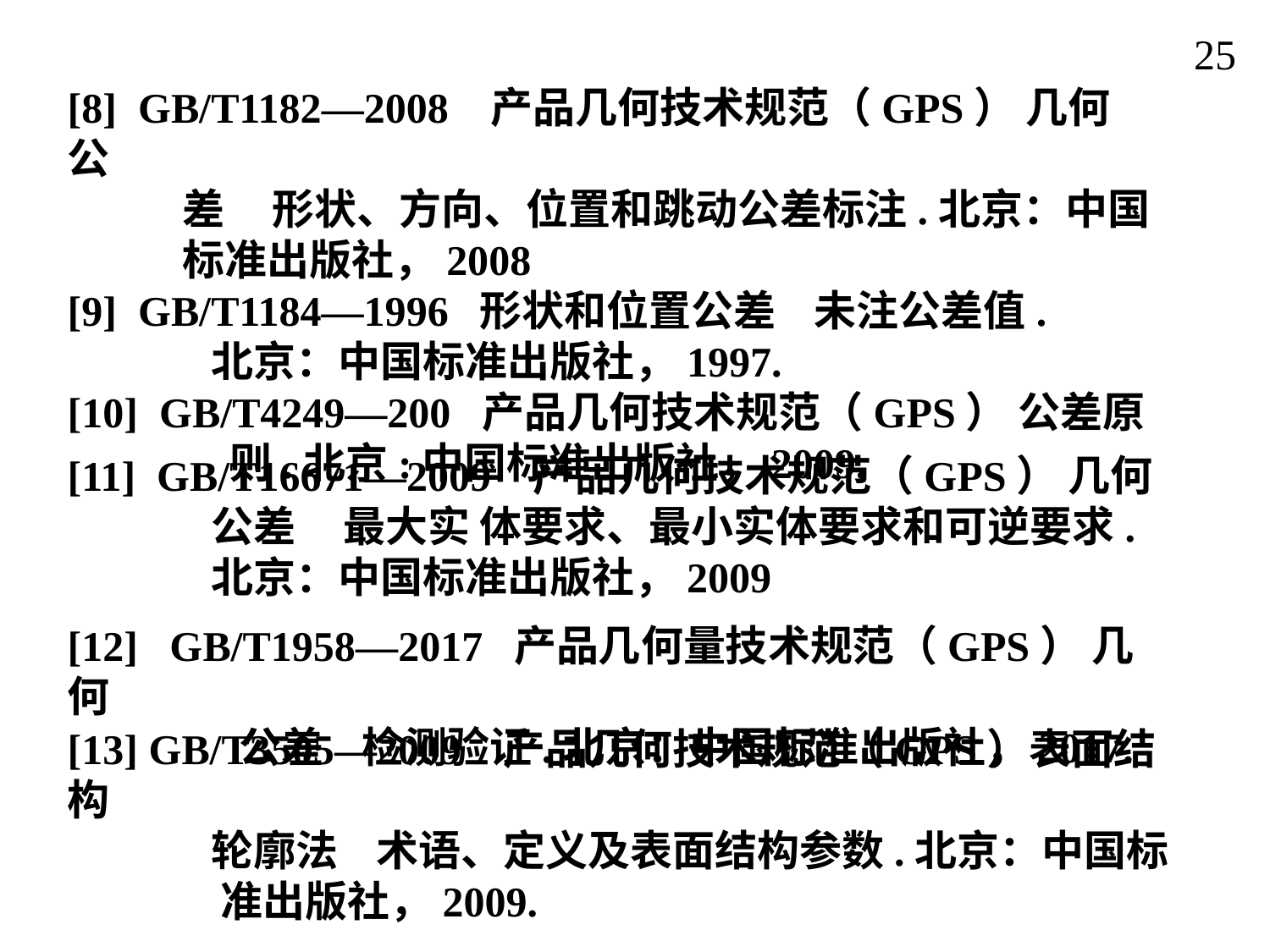

25
[8]  GB/T1182—2008   产品几何技术规范（GPS） 几何公
           差     形状、方向、位置和跳动公差标注.北京：中国
           标准出版社，2008
[9]  GB/T1184—1996  形状和位置公差    未注公差值.
              北京：中国标准出版社，1997.
[10]  GB/T4249—200  产品几何技术规范（GPS） 公差原
                则.北京:中国标准出版社，2009.
[11]  GB/T16671—2009   产品几何技术规范（GPS） 几何
              公差     最大实 体要求、最小实体要求和可逆要求.
              北京：中国标准出版社，2009
[12]   GB/T1958—2017  产品几何量技术规范（GPS） 几何
                 公差    检测验证.北京：中国标准出版社，2017.
[13] GB/T3505—2009   产品几何技术规范（GPS）表面结构
              轮廓法    术语、定义及表面结构参数.北京：中国标
               准出版社，2009.